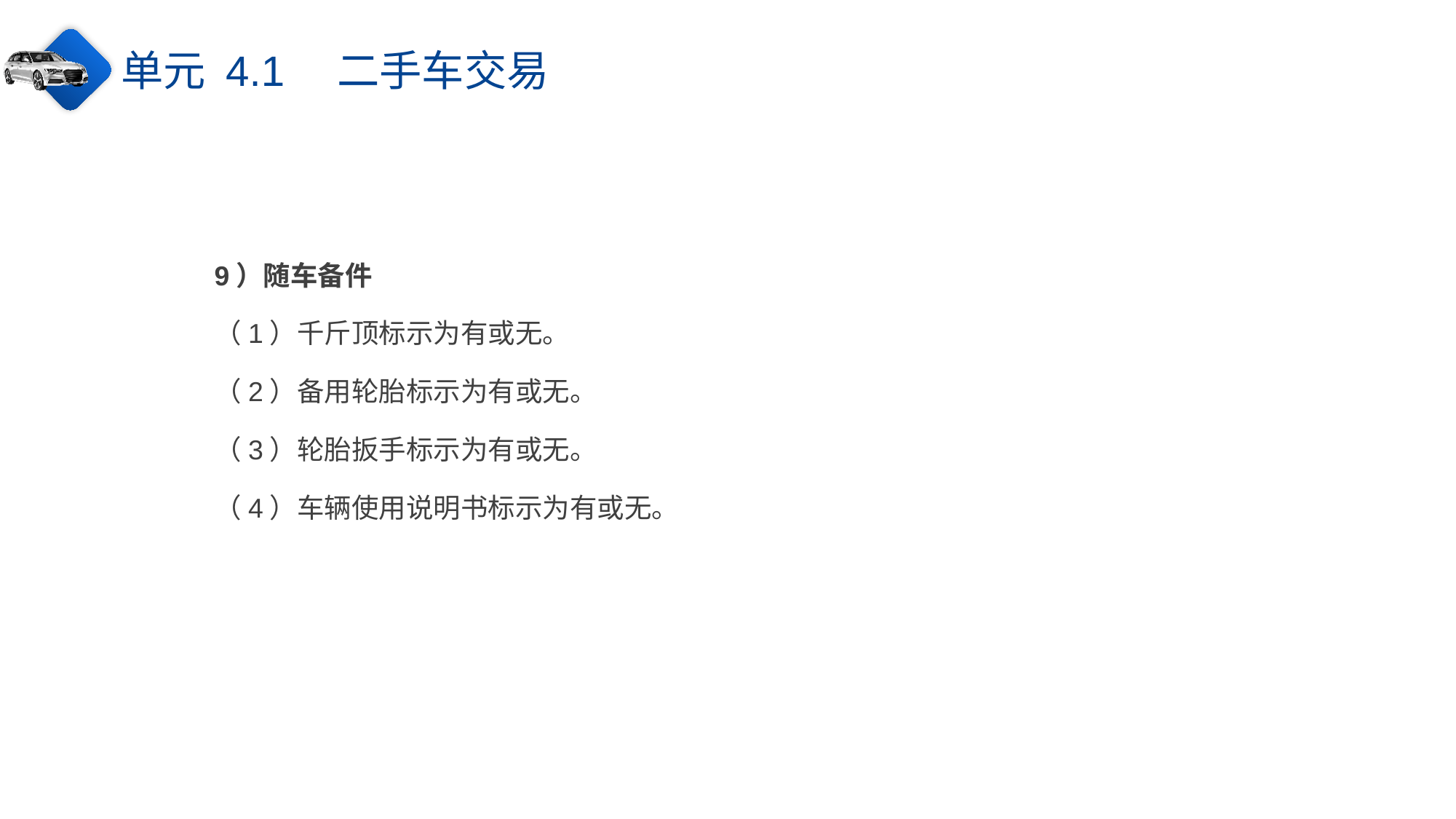

单元 4.1　二手车交易
9）随车备件
（1）千斤顶标示为有或无。
（2）备用轮胎标示为有或无。
（3）轮胎扳手标示为有或无。
（4）车辆使用说明书标示为有或无。